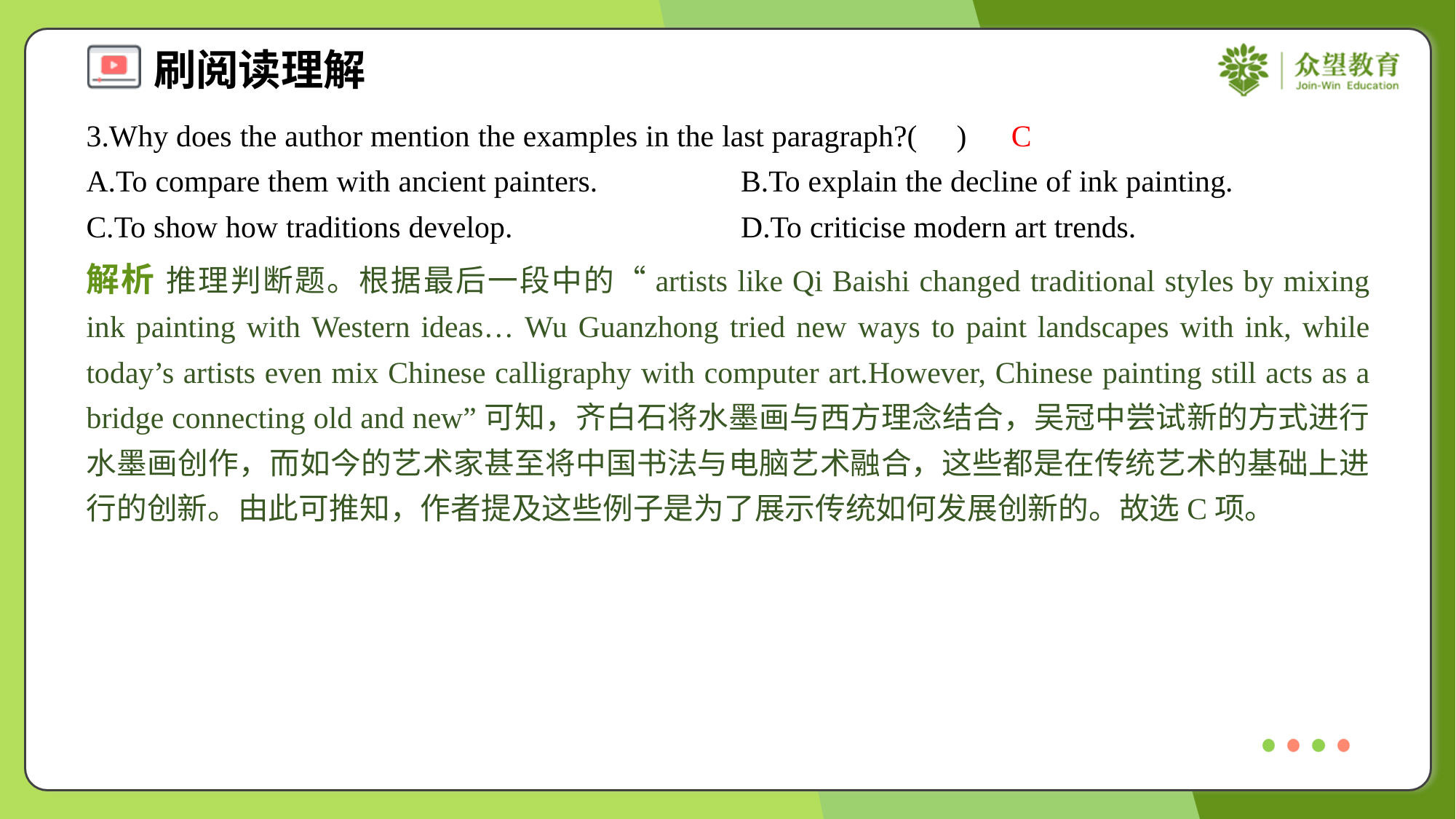

3.Why does the author mention the examples in the last paragraph?(     )
C
A.To compare them with ancient painters.	B.To explain the decline of ink painting.
C.To show how traditions develop.	D.To criticise modern art trends.
解析 推理判断题。根据最后一段中的“artists like Qi Baishi changed traditional styles by mixing ink painting with Western ideas… Wu Guanzhong tried new ways to paint landscapes with ink, while today’s artists even mix Chinese calligraphy with computer art.However, Chinese painting still acts as a bridge connecting old and new”可知，齐白石将水墨画与西方理念结合，吴冠中尝试新的方式进行水墨画创作，而如今的艺术家甚至将中国书法与电脑艺术融合，这些都是在传统艺术的基础上进行的创新。由此可推知，作者提及这些例子是为了展示传统如何发展创新的。故选C项。